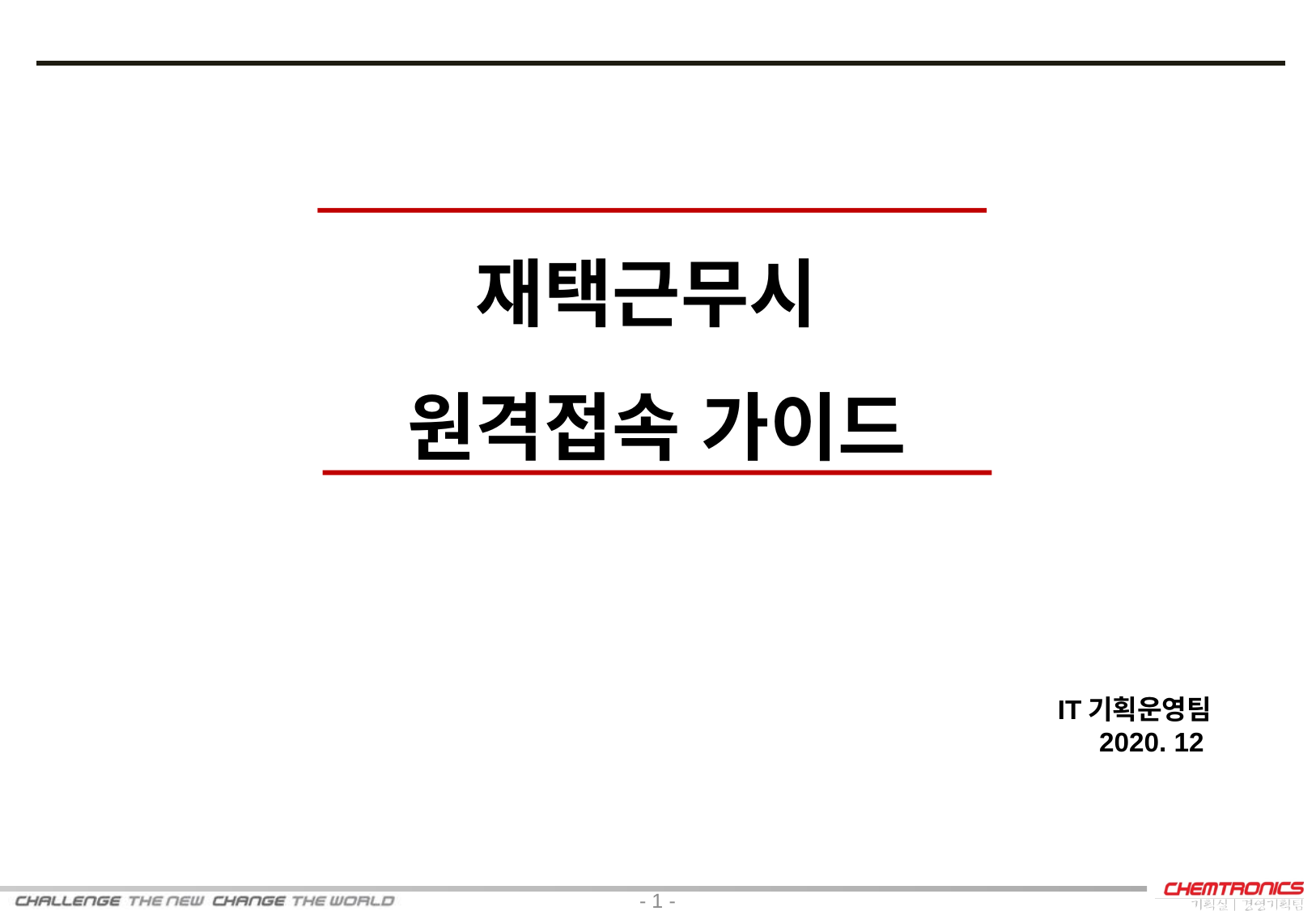

재택근무시
원격접속 가이드

IT기획운영팀
2020. 12
- 1 -